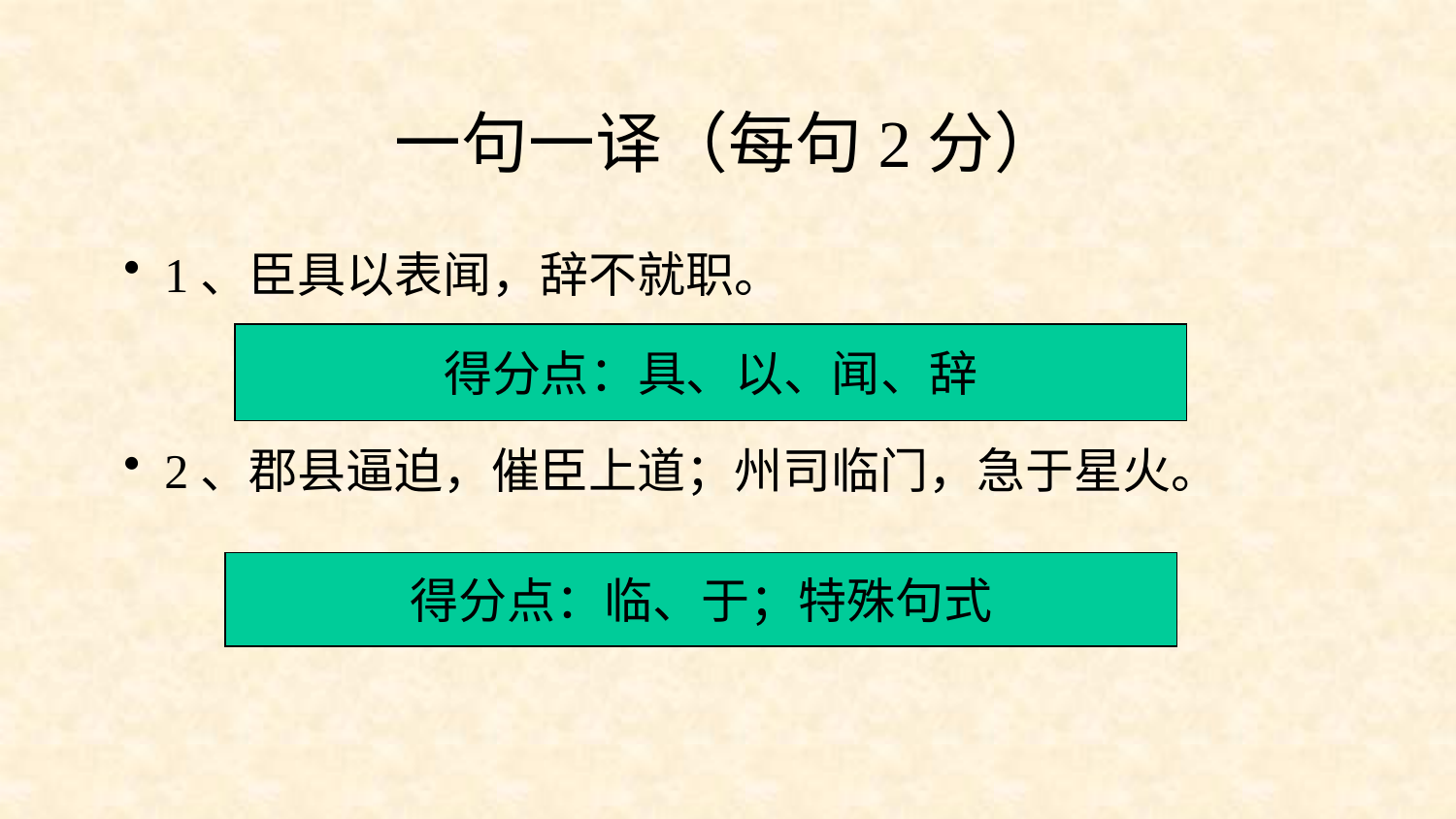

# 一句一译（每句2分）
1、臣具以表闻，辞不就职。

2、郡县逼迫，催臣上道；州司临门，急于星火。

得分点：具、以、闻、辞
得分点：临、于；特殊句式